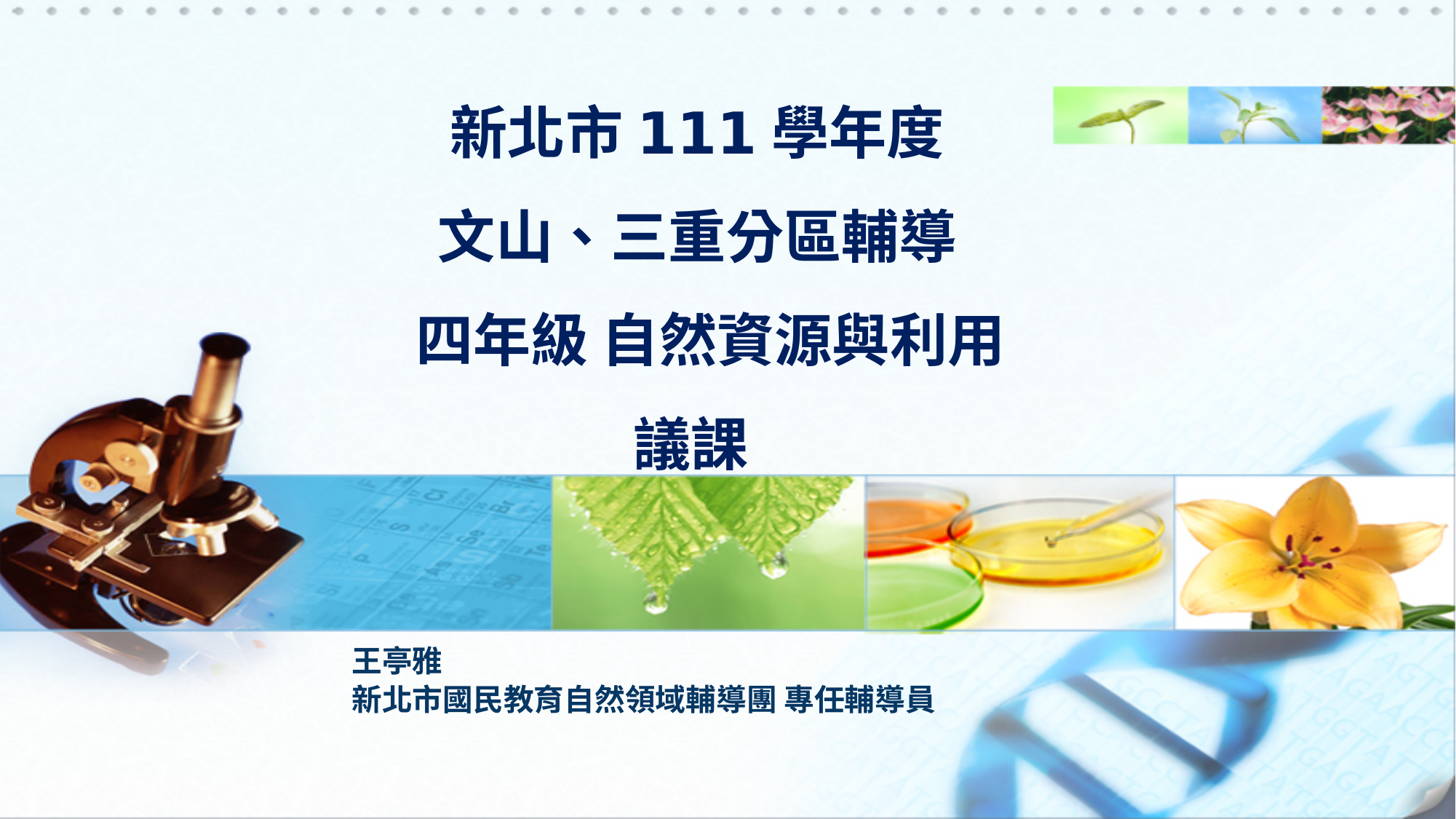

# 新北市111學年度 文山、三重分區輔導   四年級 自然資源與利用
議課
王亭雅
新北市國民教育自然領域輔導團 專任輔導員